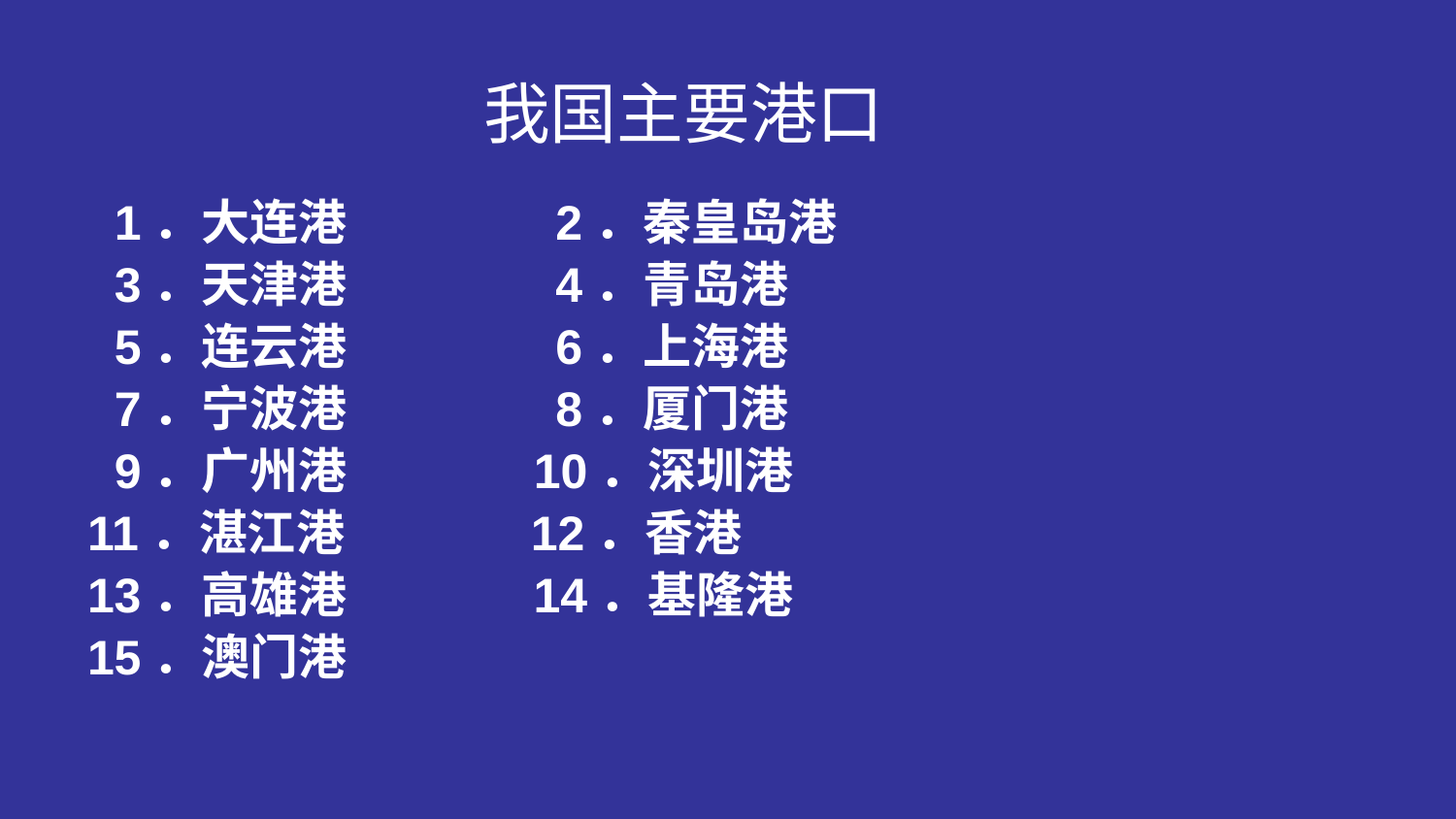

# 我国主要港口
  1．大连港                  2．秦皇岛港
  3．天津港                  4．青岛港
  5．连云港                  6．上海港
  7．宁波港                  8．厦门港
  9．广州港                10．深圳港
11．湛江港                12．香港
13．高雄港                14．基隆港
15．澳门港